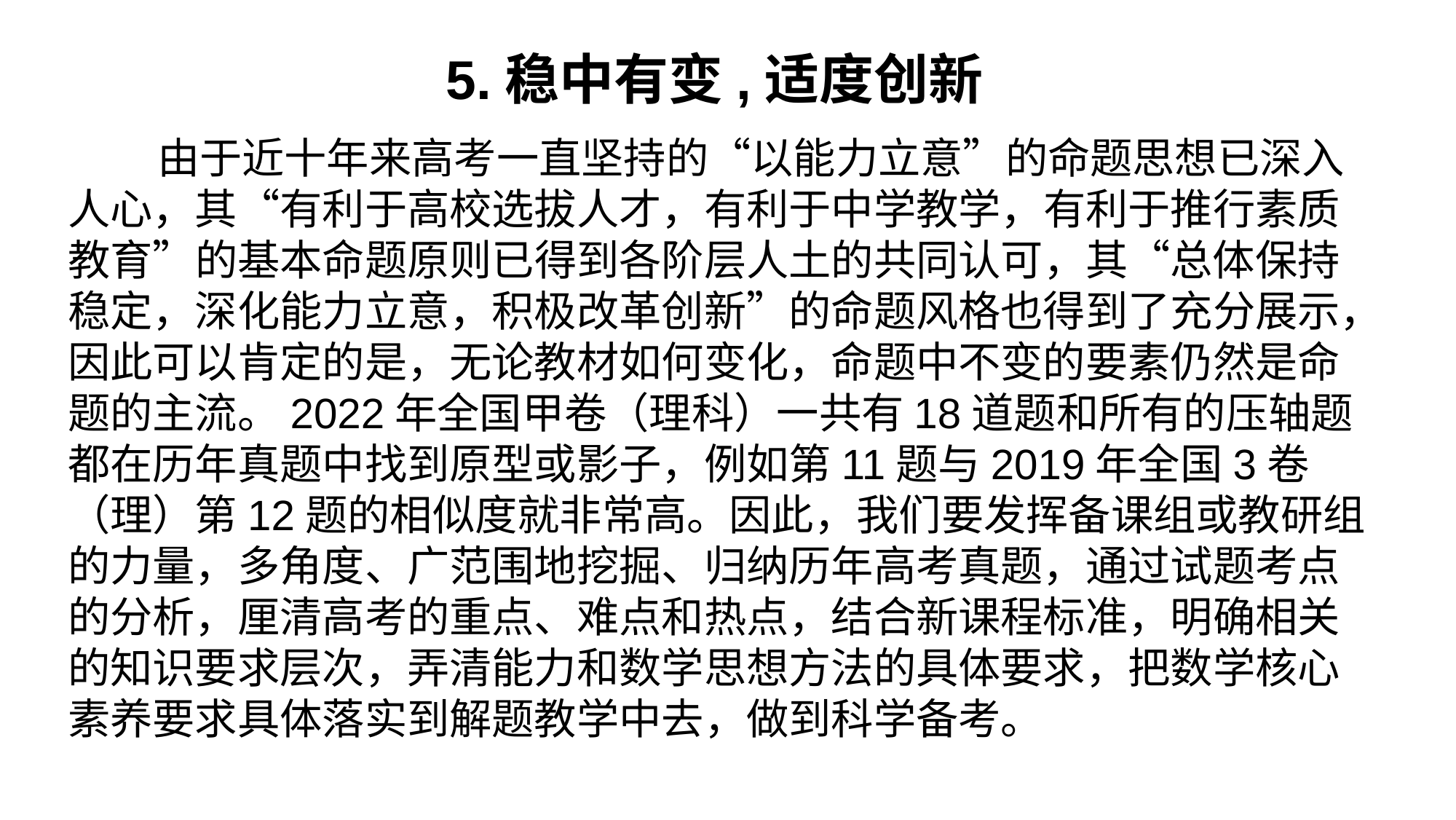

5.稳中有变,适度创新
     由于近十年来高考一直坚持的“以能力立意”的命题思想已深入人心，其“有利于高校选拔人才，有利于中学教学，有利于推行素质教育”的基本命题原则已得到各阶层人土的共同认可，其“总体保持稳定，深化能力立意，积极改革创新”的命题风格也得到了充分展示，因此可以肯定的是，无论教材如何变化，命题中不变的要素仍然是命题的主流。2022年全国甲卷（理科）一共有18道题和所有的压轴题都在历年真题中找到原型或影子，例如第11题与2019年全国3卷（理）第12题的相似度就非常高。因此，我们要发挥备课组或教研组的力量，多角度、广范围地挖掘、归纳历年高考真题，通过试题考点的分析，厘清高考的重点、难点和热点，结合新课程标准，明确相关的知识要求层次，弄清能力和数学思想方法的具体要求，把数学核心素养要求具体落实到解题教学中去，做到科学备考。